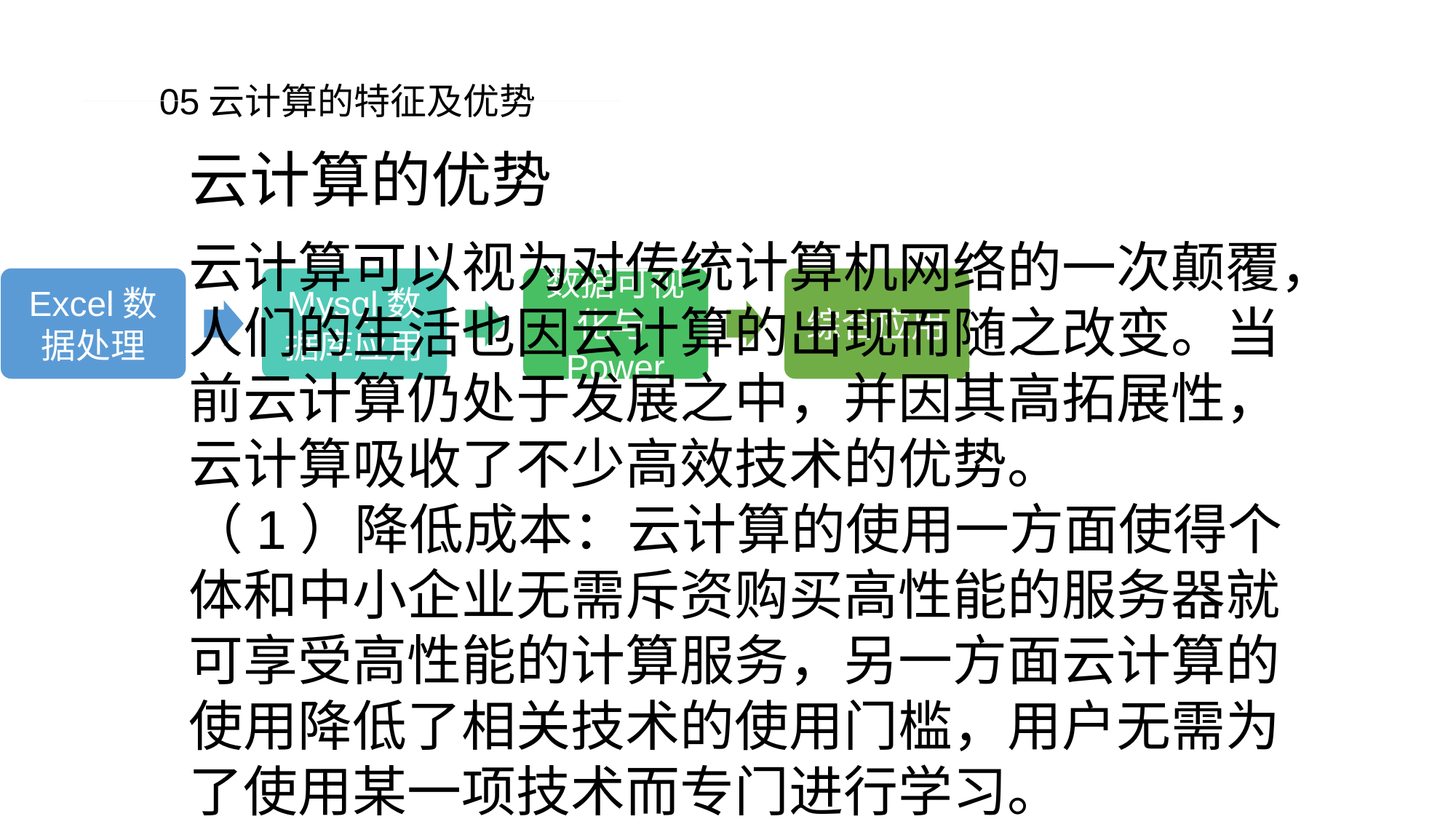

05云计算的特征及优势
Excel数据处理

Mysql数据库应用

数据可视化与Power

综合应用
云计算的优势
云计算可以视为对传统计算机网络的一次颠覆，人们的生活也因云计算的出现而随之改变。当前云计算仍处于发展之中，并因其高拓展性，云计算吸收了不少高效技术的优势。
（1）降低成本：云计算的使用一方面使得个体和中小企业无需斥资购买高性能的服务器就可享受高性能的计算服务，另一方面云计算的使用降低了相关技术的使用门槛，用户无需为了使用某一项技术而专门进行学习。

PPT模板 http://www.1ppt.com/moban/